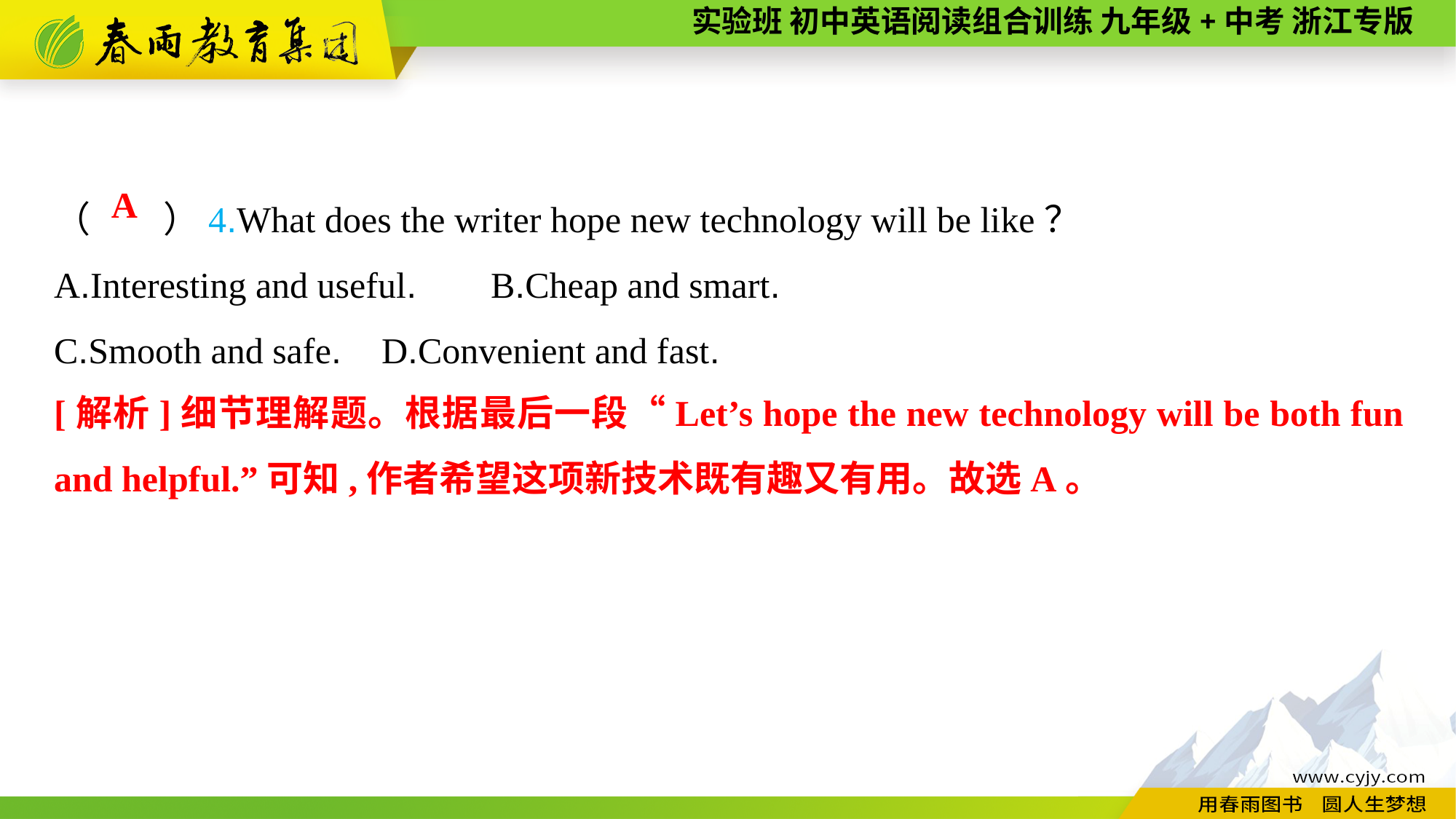

（　　）4.What does the writer hope new technology will be like？
A.Interesting and useful.	B.Cheap and smart.
C.Smooth and safe.	D.Convenient and fast.
A
[解析]细节理解题。根据最后一段“Let’s hope the new technology will be both fun and helpful.”可知,作者希望这项新技术既有趣又有用。故选A。